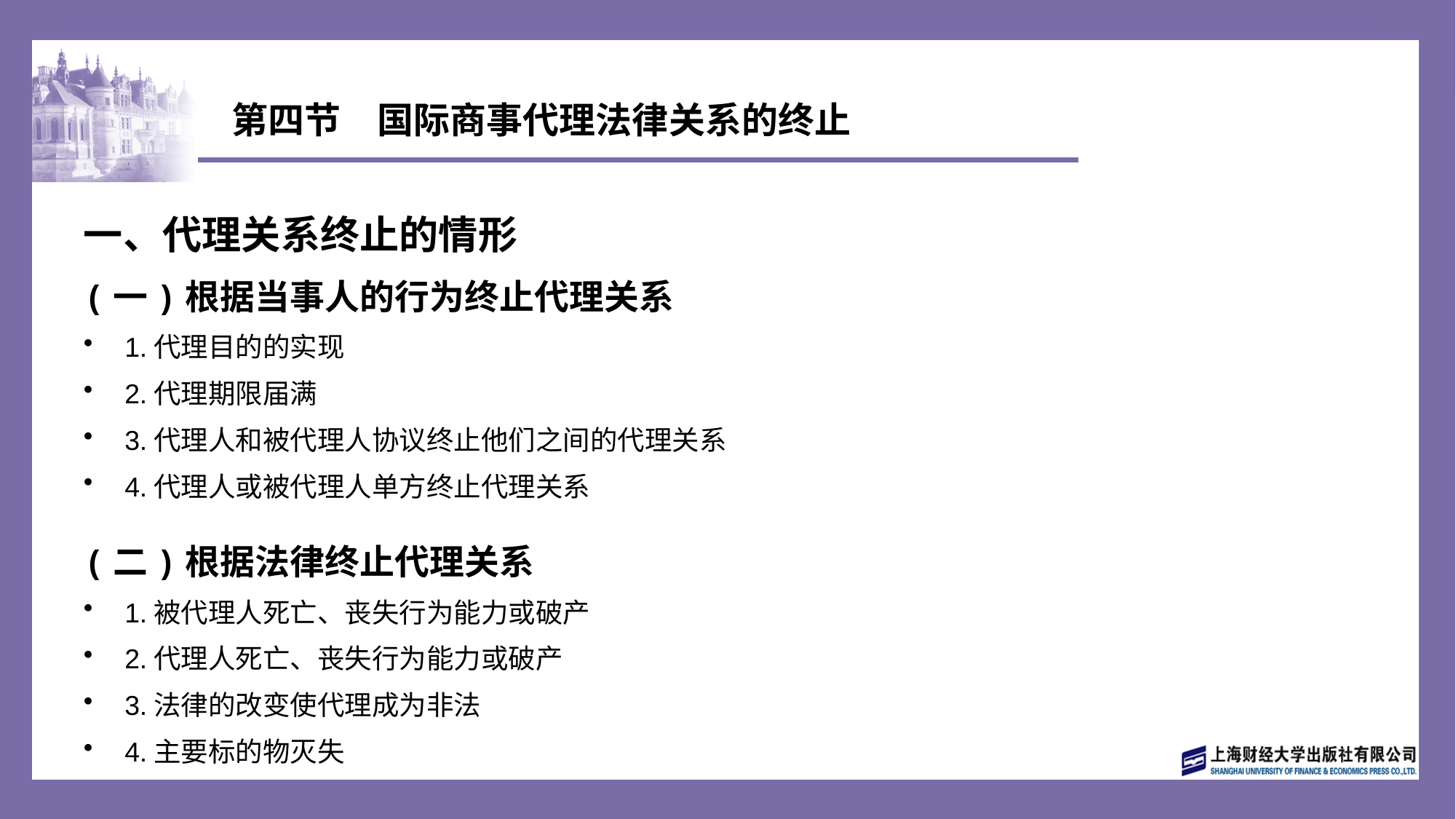

# 第四节　国际商事代理法律关系的终止
一、代理关系终止的情形
(一)根据当事人的行为终止代理关系
1.代理目的的实现
2.代理期限届满
3.代理人和被代理人协议终止他们之间的代理关系
4.代理人或被代理人单方终止代理关系
(二)根据法律终止代理关系
1.被代理人死亡、丧失行为能力或破产
2.代理人死亡、丧失行为能力或破产
3.法律的改变使代理成为非法
4.主要标的物灭失